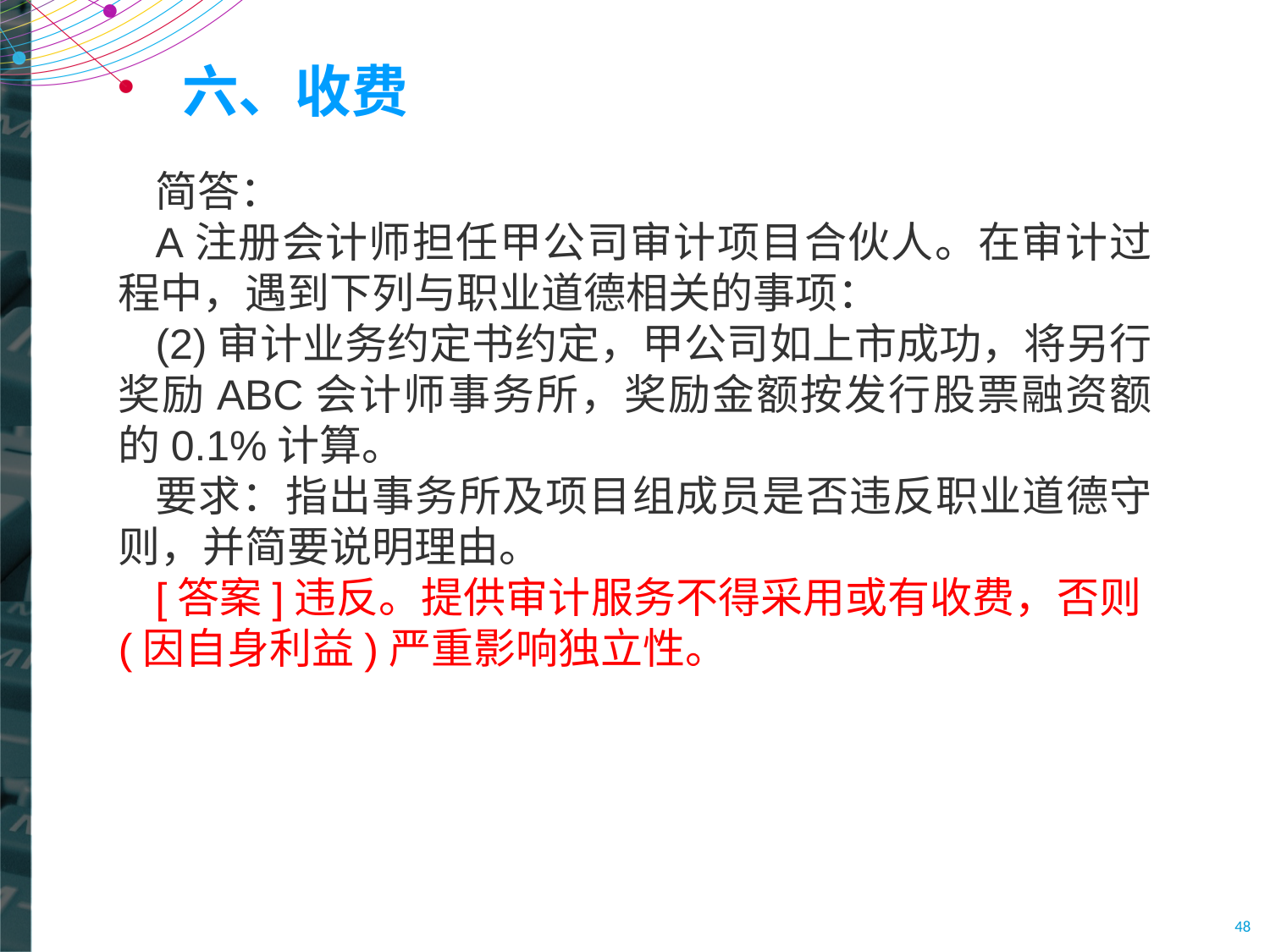

# 六、收费

简答：
A注册会计师担任甲公司审计项目合伙人。在审计过程中，遇到下列与职业道德相关的事项：
(2)审计业务约定书约定，甲公司如上市成功，将另行奖励ABC会计师事务所，奖励金额按发行股票融资额的0.1%计算。
要求：指出事务所及项目组成员是否违反职业道德守则，并简要说明理由。
[答案]违反。提供审计服务不得采用或有收费，否则(因自身利益)严重影响独立性。